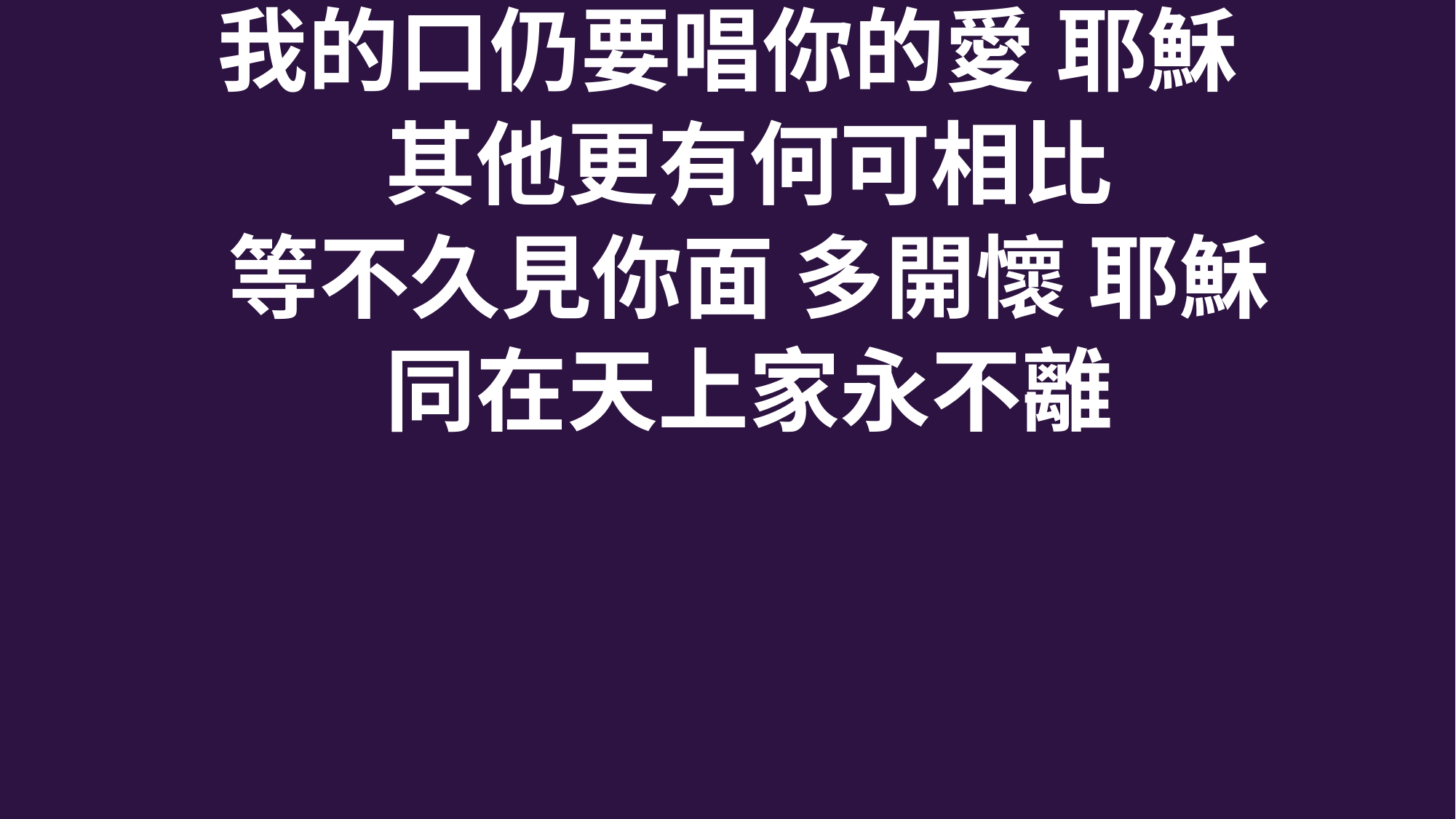

我的口仍要唱你的愛 耶穌
 其他更有何可相比
 等不久見你面 多開懷 耶穌
 同在天上家永不離